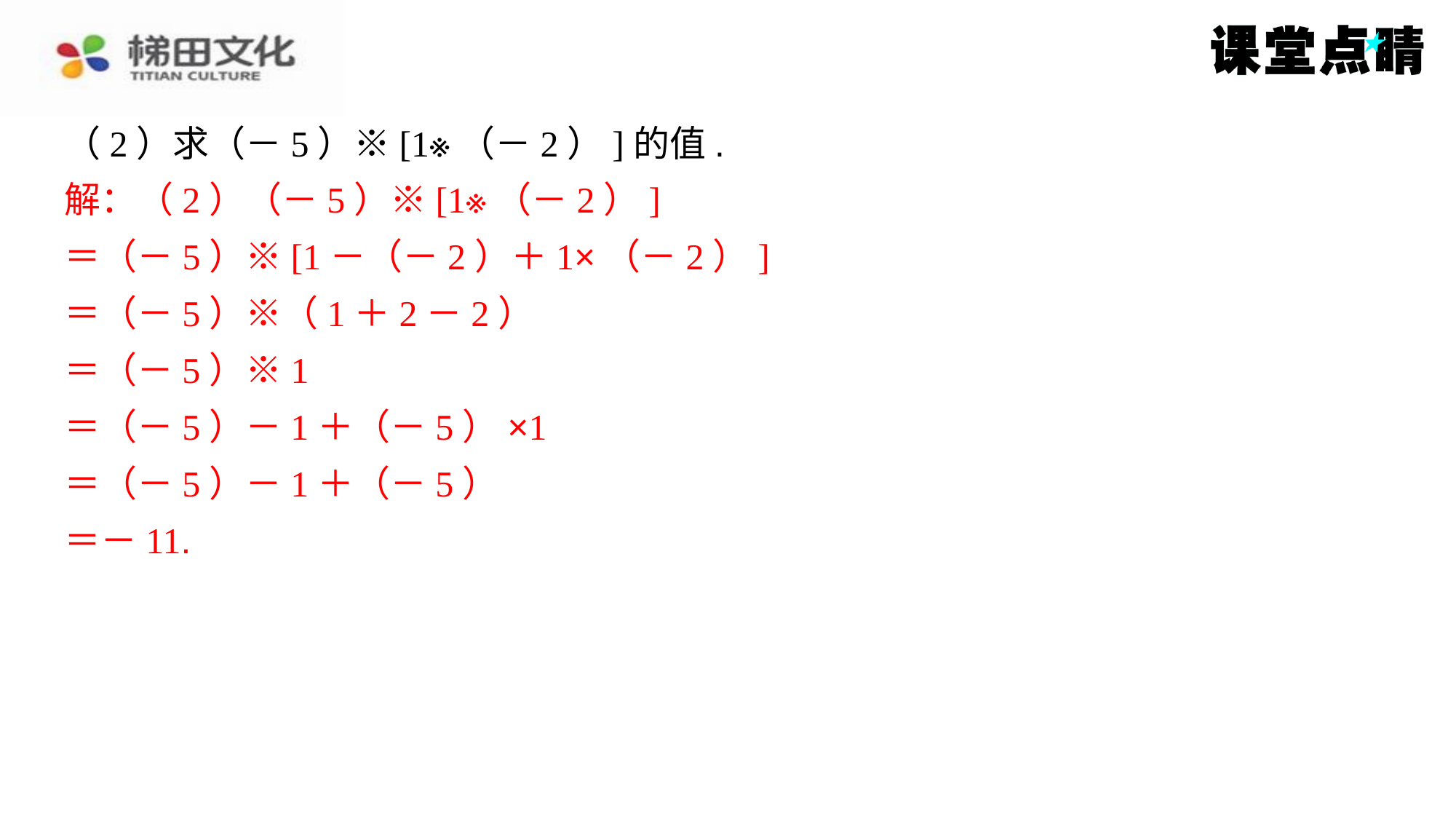

（2）求（－5）※[1※（－2）]的值.
解：（2）（－5）※[1※（－2）]
＝（－5）※[1－（－2）＋1×（－2）]
＝（－5）※（1＋2－2）
＝（－5）※1
＝（－5）－1＋（－5）×1
＝（－5）－1＋（－5）
＝－11.
解：（2）（－5）※[1※（－2）]
＝（－5）※[1－（－2）＋1×（－2）]
＝（－5）※（1＋2－2）
＝（－5）※1
＝（－5）－1＋（－5）×1
＝（－5）－1＋（－5）
＝－11.